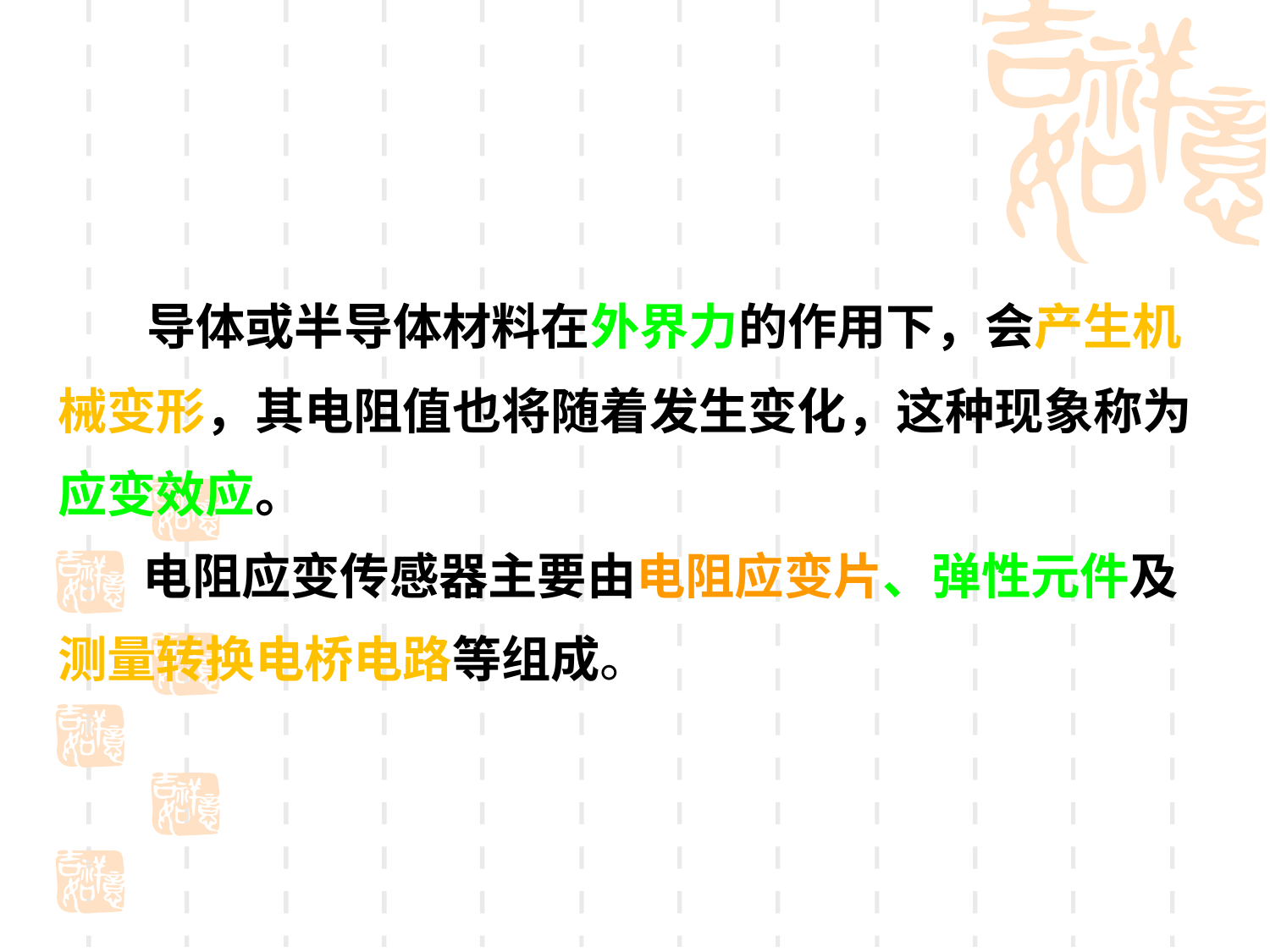

导体或半导体材料在外界力的作用下，会产生机械变形，其电阻值也将随着发生变化，这种现象称为应变效应。
 电阻应变传感器主要由电阻应变片、弹性元件及测量转换电桥电路等组成。